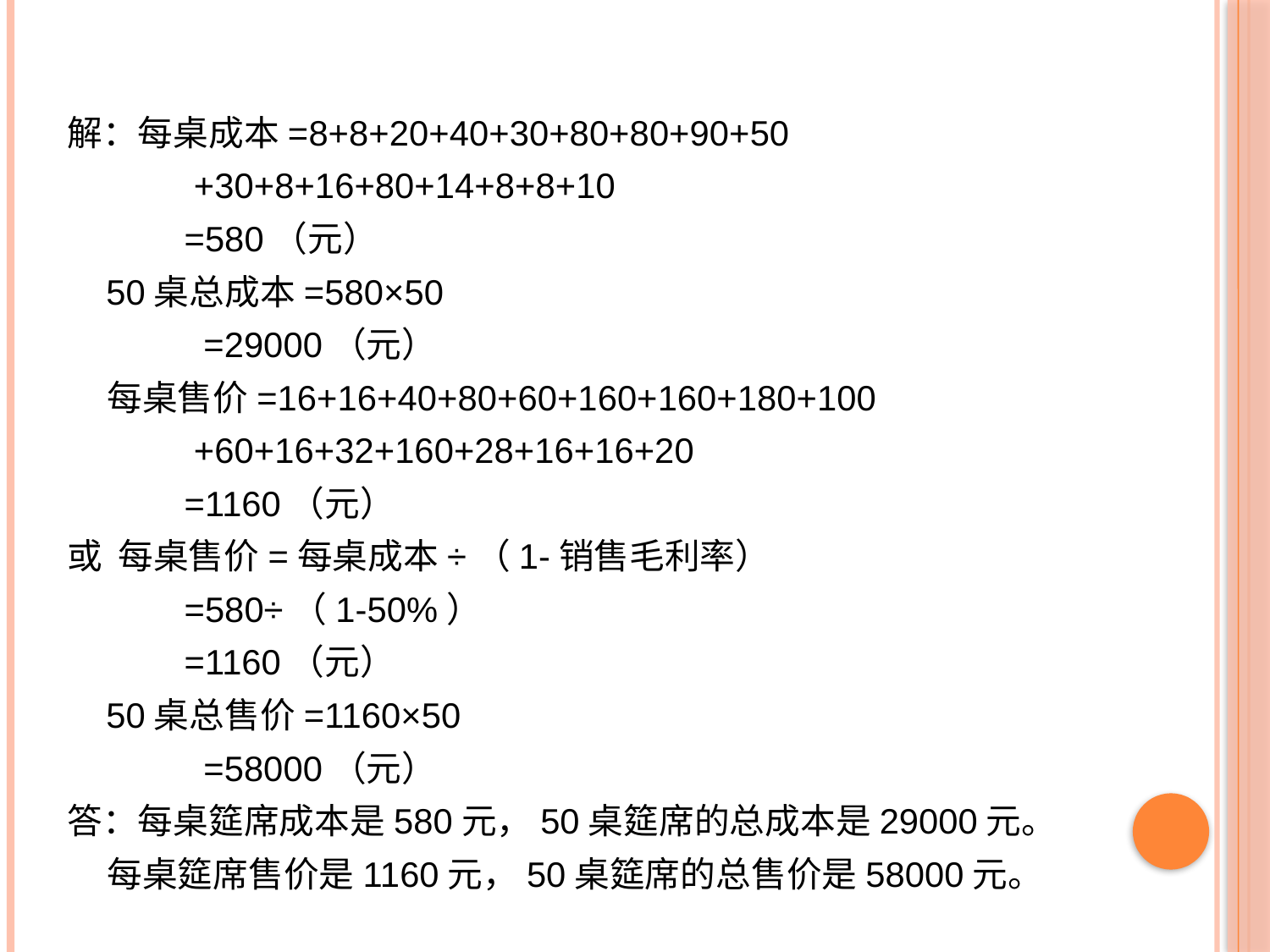

解：每桌成本=8+8+20+40+30+80+80+90+50
             +30+8+16+80+14+8+8+10
            =580（元）
    50桌总成本=580×50
              =29000（元）
    每桌售价=16+16+40+80+60+160+160+180+100
             +60+16+32+160+28+16+16+20
            =1160（元）
或  每桌售价=每桌成本÷（1-销售毛利率）
            =580÷（1-50%）
            =1160（元）
    50桌总售价=1160×50
              =58000（元）
答：每桌筵席成本是580元，50桌筵席的总成本是29000元。
    每桌筵席售价是1160元，50桌筵席的总售价是58000元。